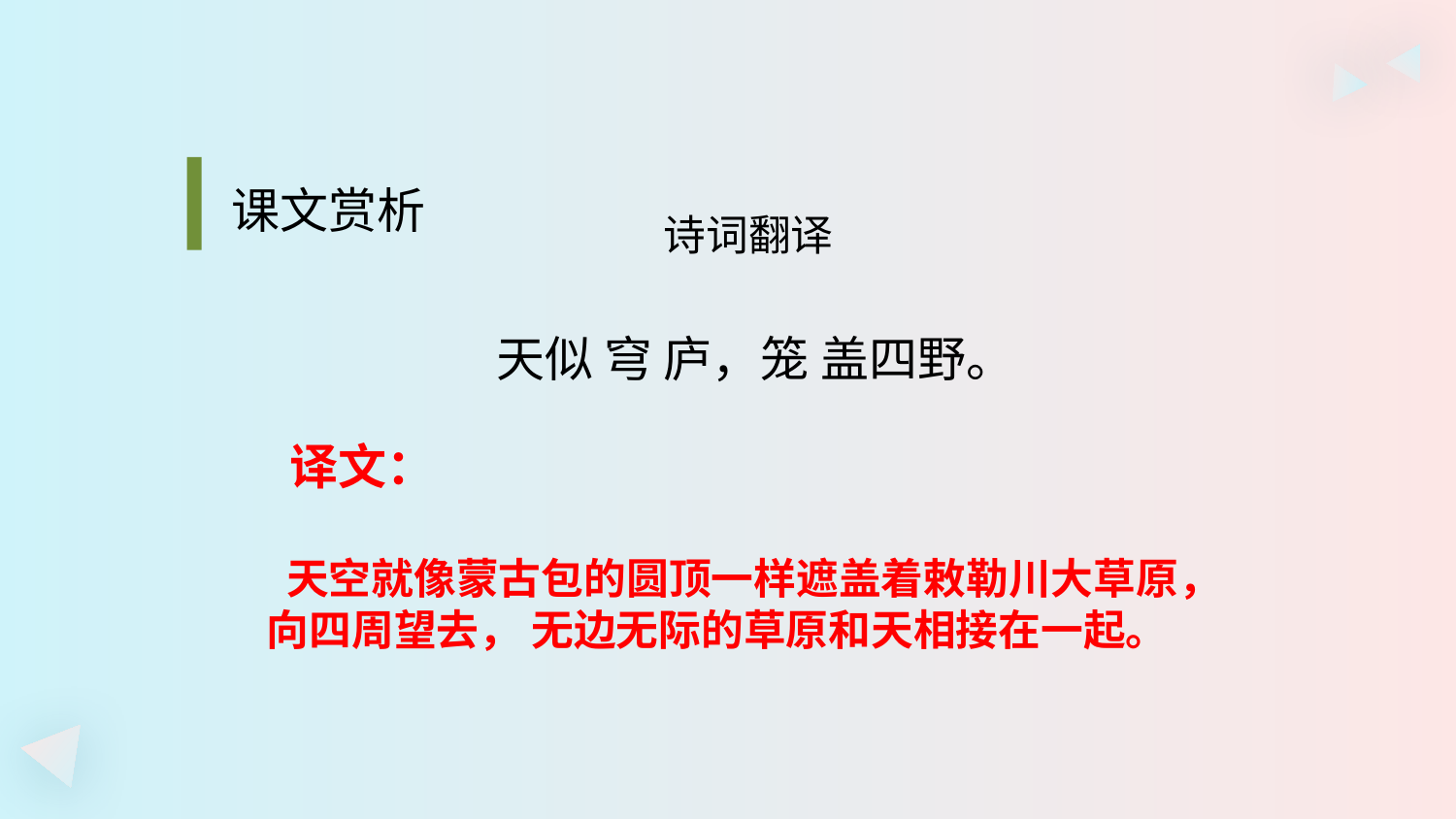

#

课文赏析
诗词翻译
天似 穹 庐，笼 盖四野。
 译文：

 天空就像蒙古包的圆顶一样遮盖着敕勒川大草原，
向四周望去， 无边无际的草原和天相接在一起。